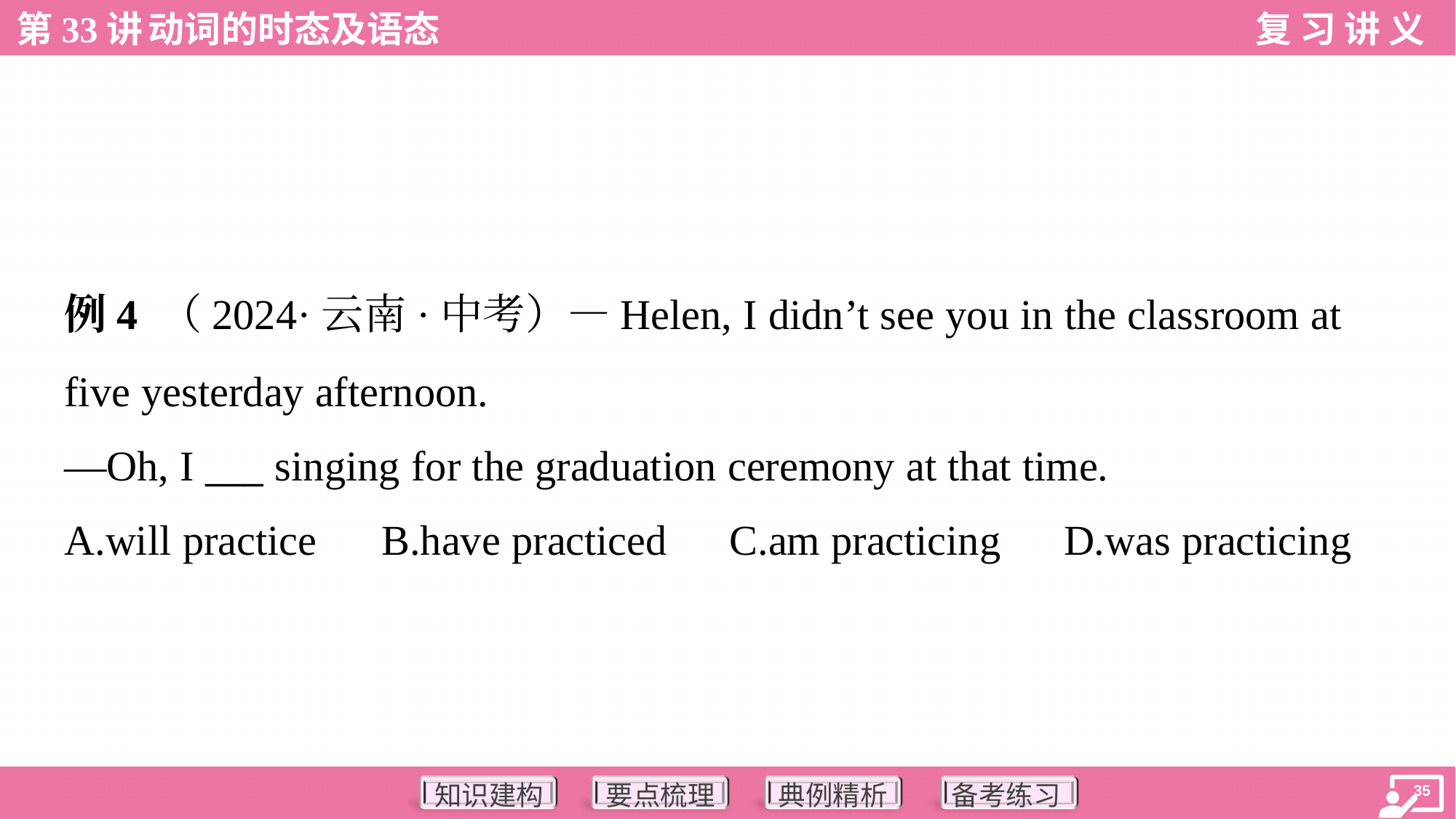

例4 （2024·云南·中考）—Helen, I didn’t see you in the classroom at
five yesterday afternoon.
—Oh, I ___ singing for the graduation ceremony at that time.
A.will practice	B.have practiced	C.am practicing	D.was practicing